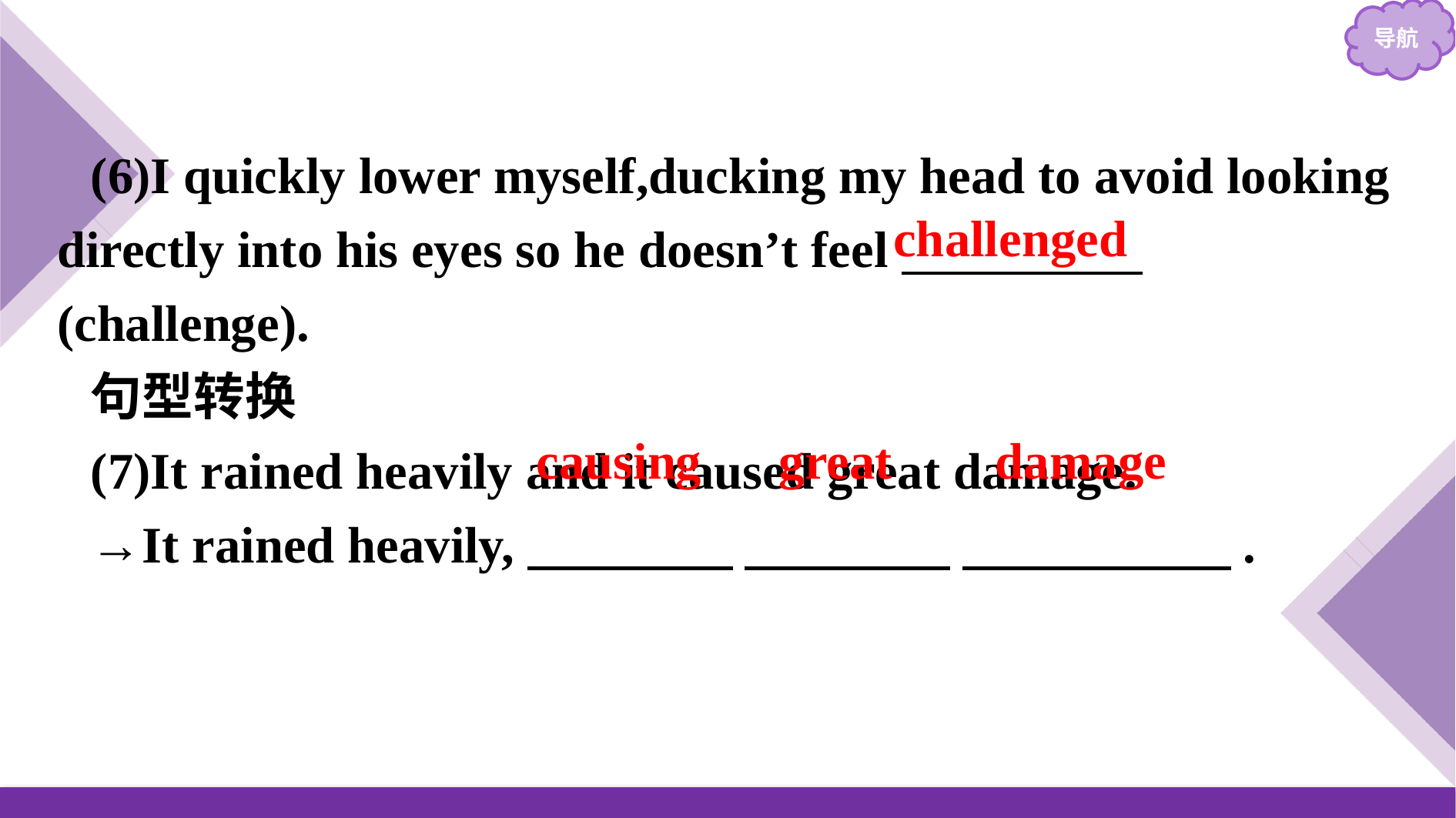

(6)I quickly lower myself,ducking my head to avoid looking directly into his eyes so he doesn’t feel　　   　　(challenge).
句型转换
(7)It rained heavily and it caused great damage.
→It rained heavily,　　　　 　　　　 　　　　 　.
challenged
causing      great        damage